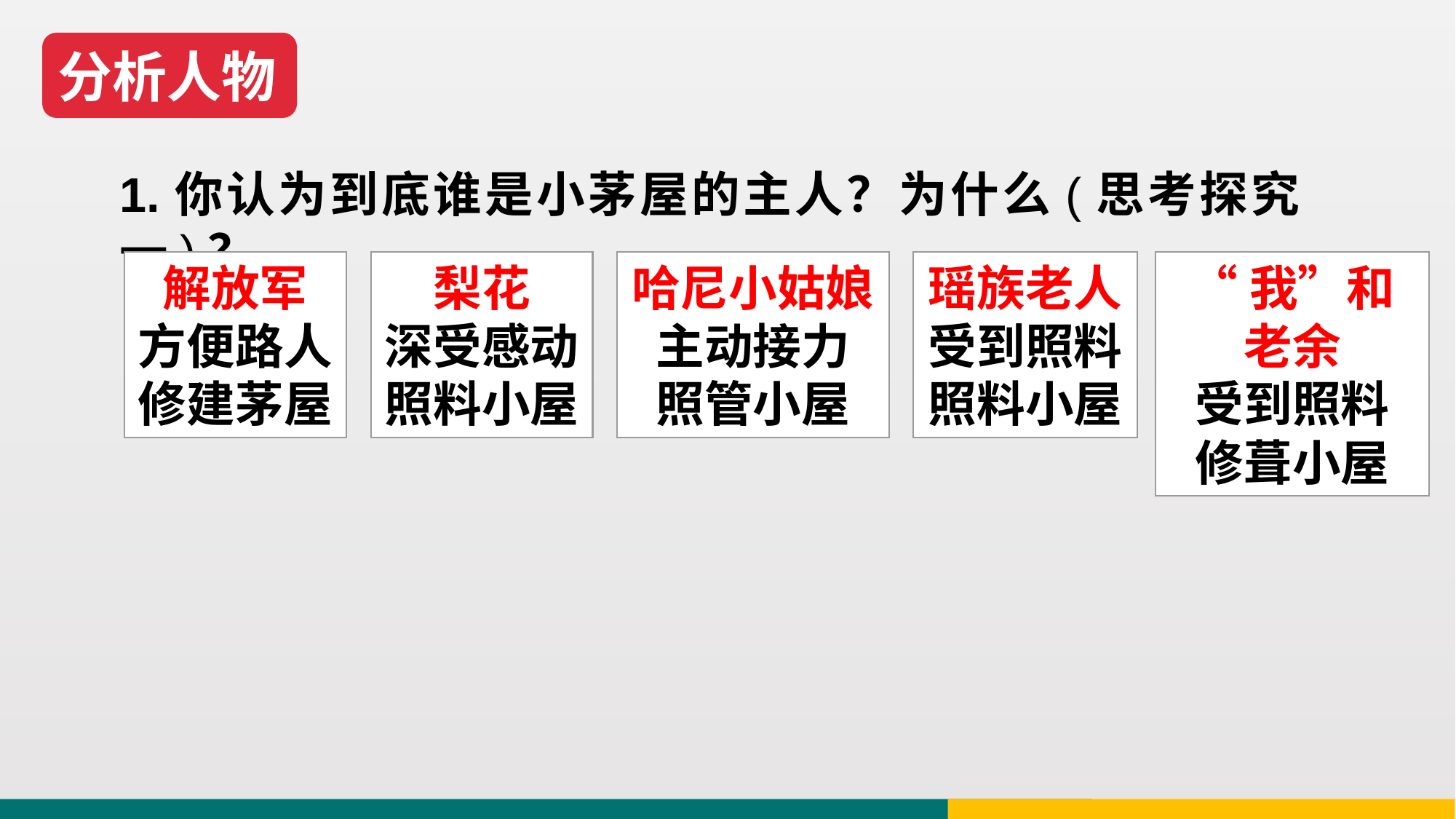

分析人物
1.你认为到底谁是小茅屋的主人？为什么(思考探究一)？
哈尼小姑娘主动接力
照管小屋
瑶族老人
受到照料
照料小屋
“我”和老余
受到照料
修葺小屋
解放军
方便路人
修建茅屋
梨花
深受感动照料小屋